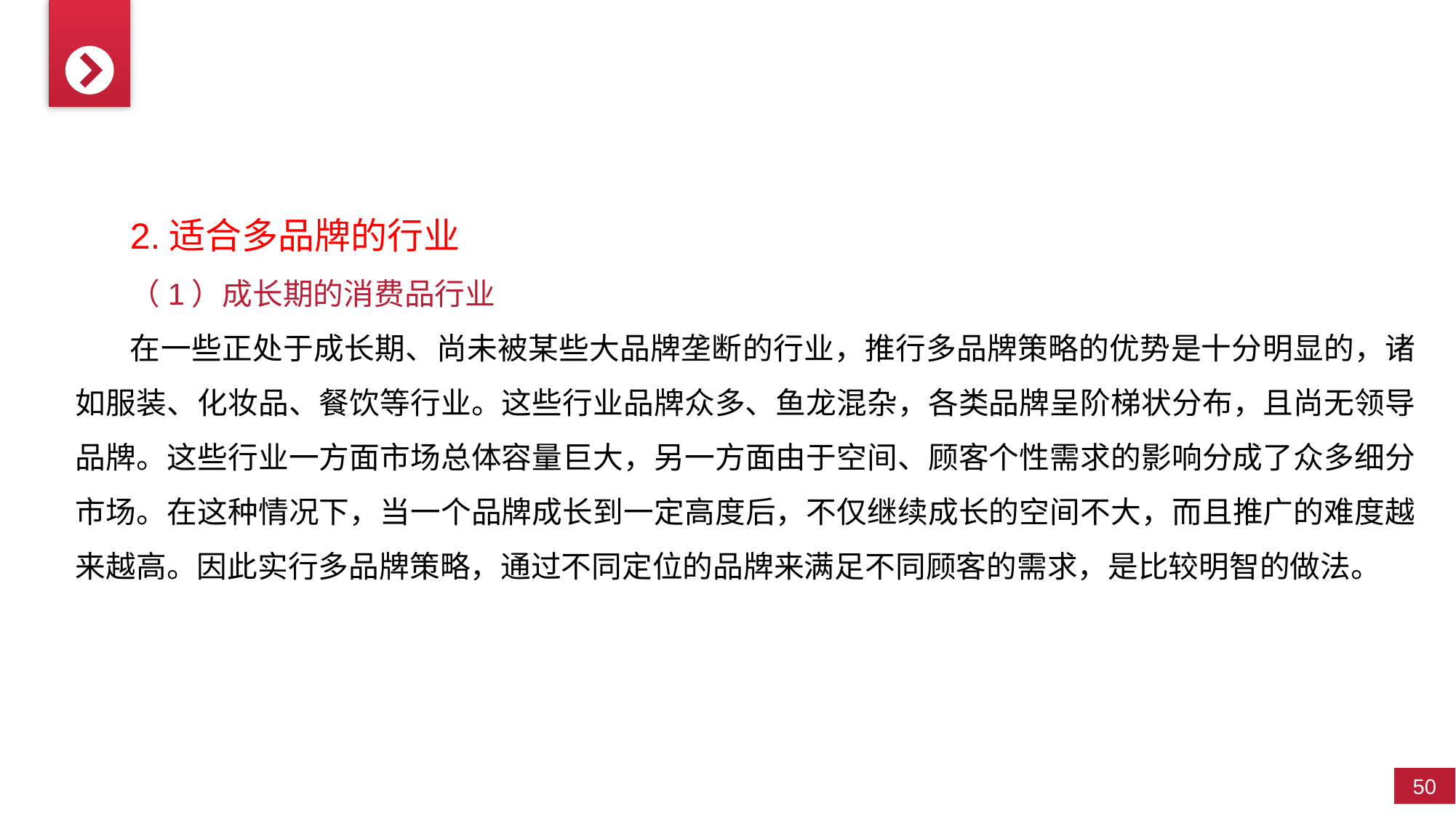

2.适合多品牌的行业
（1）成长期的消费品行业
在一些正处于成长期、尚未被某些大品牌垄断的行业，推行多品牌策略的优势是十分明显的，诸如服装、化妆品、餐饮等行业。这些行业品牌众多、鱼龙混杂，各类品牌呈阶梯状分布，且尚无领导品牌。这些行业一方面市场总体容量巨大，另一方面由于空间、顾客个性需求的影响分成了众多细分市场。在这种情况下，当一个品牌成长到一定高度后，不仅继续成长的空间不大，而且推广的难度越来越高。因此实行多品牌策略，通过不同定位的品牌来满足不同顾客的需求，是比较明智的做法。